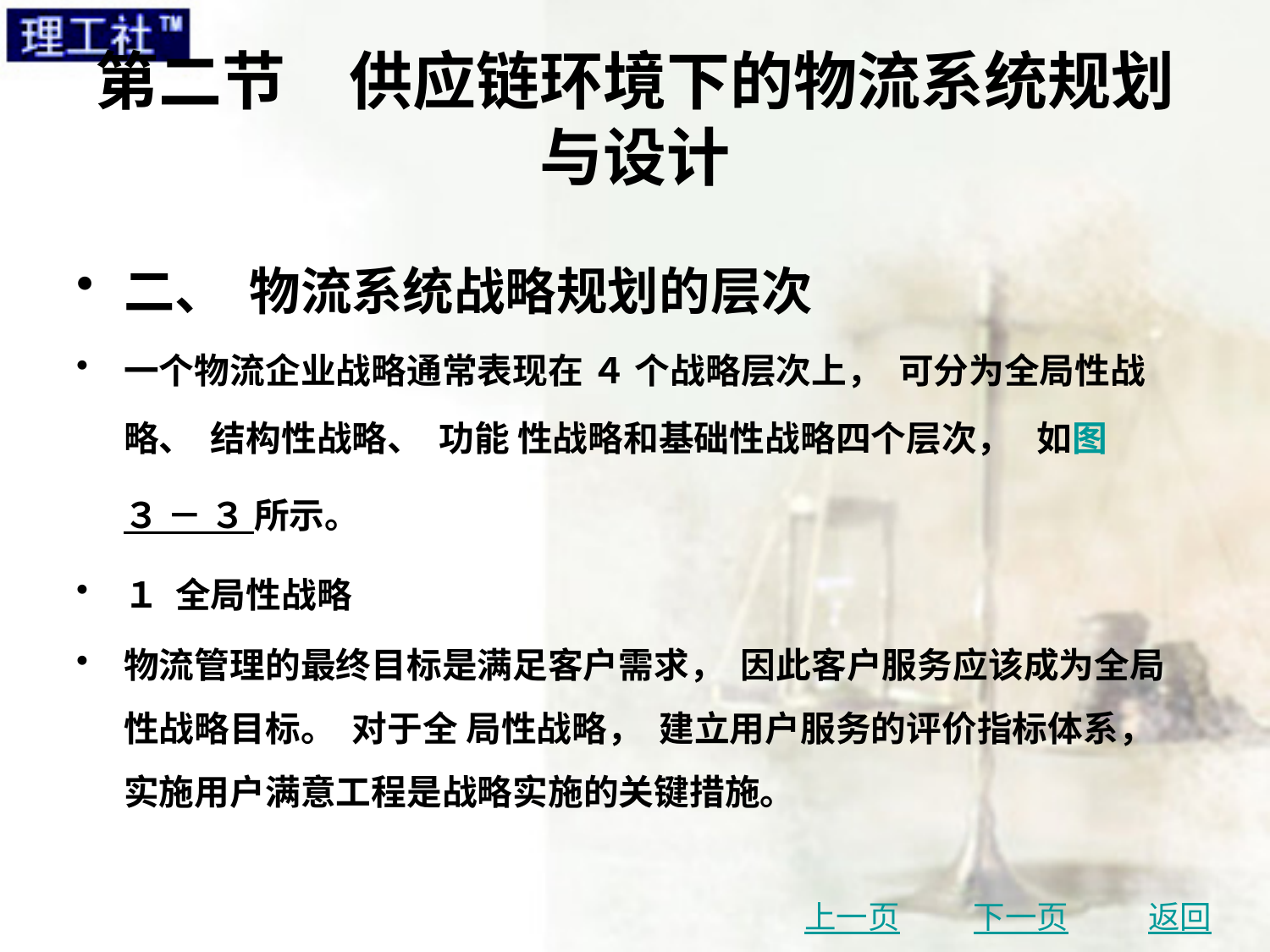

# 第二节　供应链环境下的物流系统规划与设计
二、  物流系统战略规划的层次
一个物流企业战略通常表现在 ４ 个战略层次上，  可分为全局性战略、  结构性战略、  功能 性战略和基础性战略四个层次，   如图 ３ － ３ 所示。
１  全局性战略
物流管理的最终目标是满足客户需求，  因此客户服务应该成为全局性战略目标。  对于全 局性战略，  建立用户服务的评价指标体系，  实施用户满意工程是战略实施的关键措施。

上一页
下一页
返回